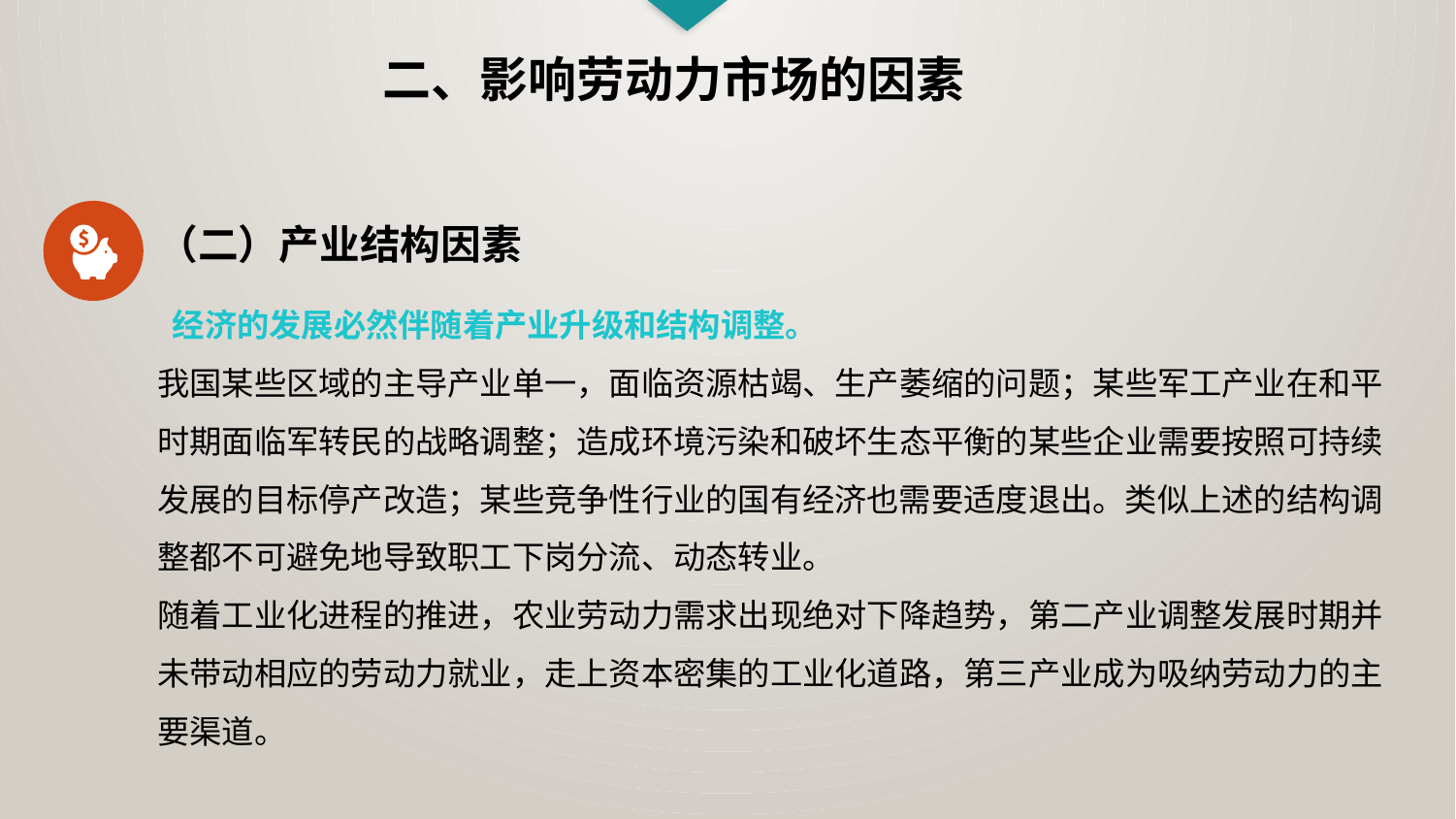

二、影响劳动力市场的因素

（二）产业结构因素

 经济的发展必然伴随着产业升级和结构调整。
我国某些区域的主导产业单一，面临资源枯竭、生产萎缩的问题；某些军工产业在和平时期面临军转民的战略调整；造成环境污染和破坏生态平衡的某些企业需要按照可持续发展的目标停产改造；某些竞争性行业的国有经济也需要适度退出。类似上述的结构调整都不可避免地导致职工下岗分流、动态转业。
随着工业化进程的推进，农业劳动力需求出现绝对下降趋势，第二产业调整发展时期并未带动相应的劳动力就业，走上资本密集的工业化道路，第三产业成为吸纳劳动力的主要渠道。
50